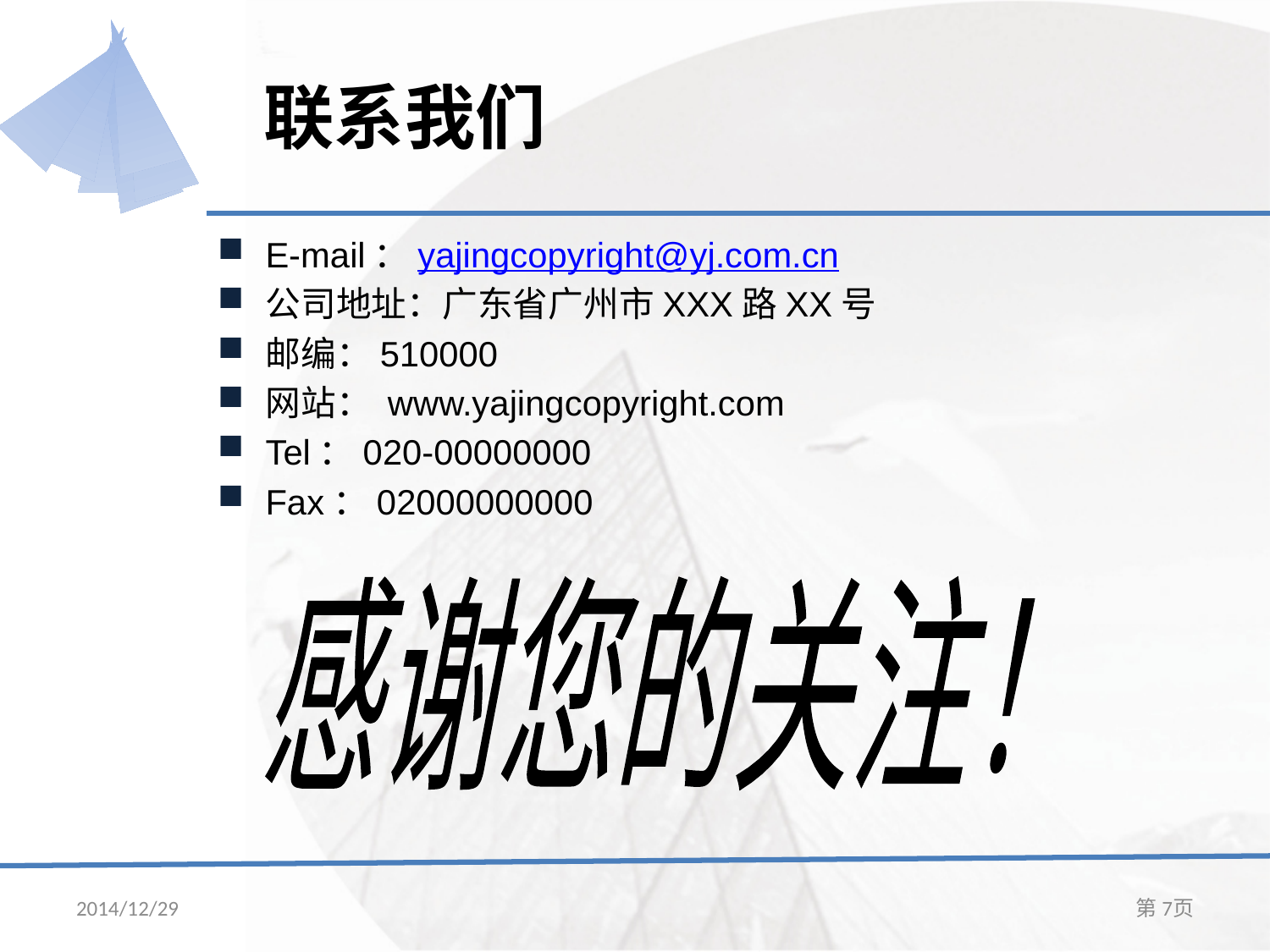

# 联系我们
E-mail：yajingcopyright@yj.com.cn
公司地址：广东省广州市XXX路XX号
邮编：510000
网站： www.yajingcopyright.com
Tel：020-00000000
Fax：02000000000
感谢您的关注！
2014/12/29
第7页